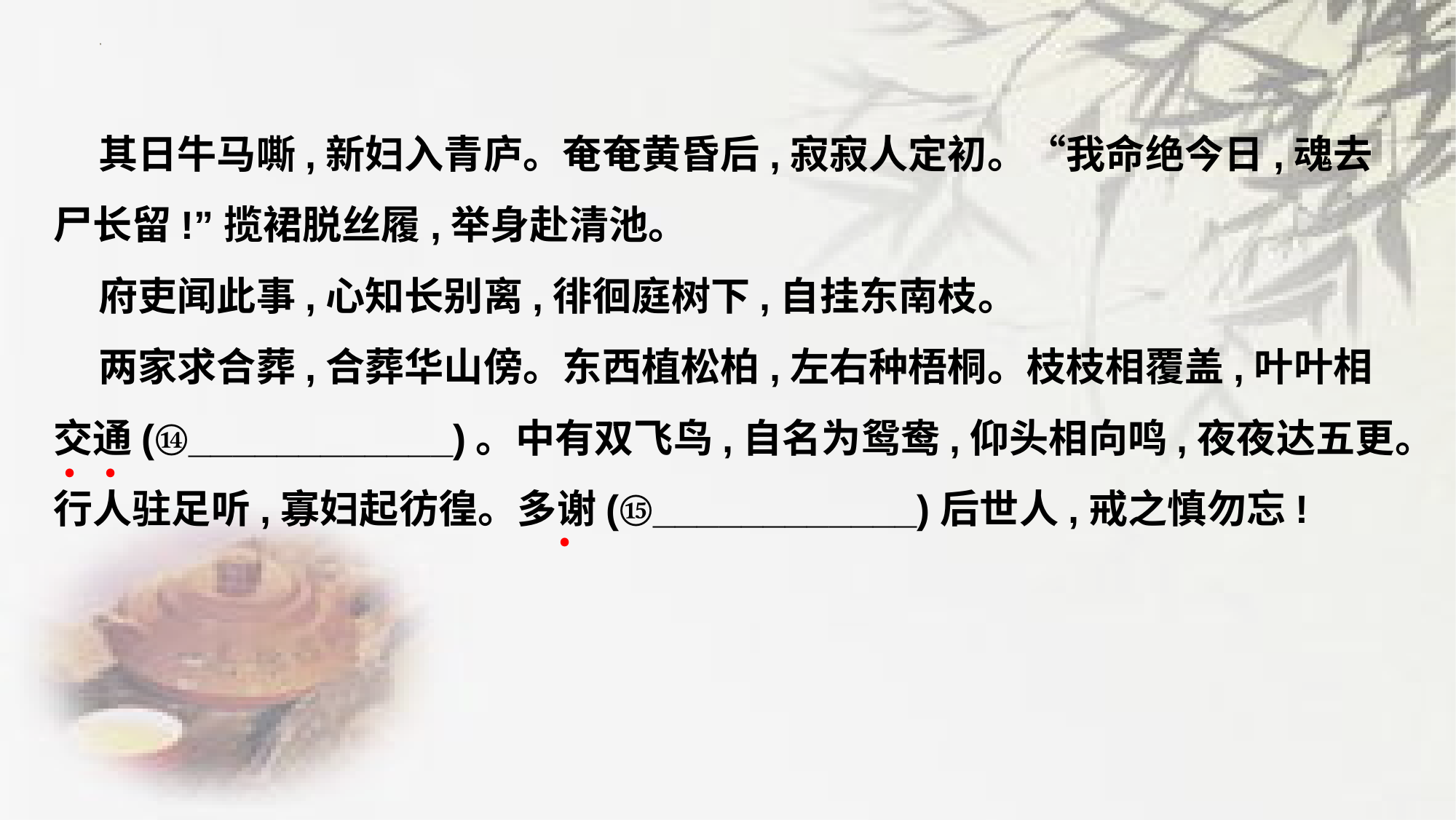

其日牛马嘶,新妇入青庐。奄奄黄昏后,寂寂人定初。“我命绝今日,魂去
尸长留!”揽裙脱丝履,举身赴清池。
    府吏闻此事,心知长别离,徘徊庭树下,自挂东南枝。
    两家求合葬,合葬华山傍。东西植松柏,左右种梧桐。枝枝相覆盖,叶叶相
交通(⑭____________)。中有双飞鸟,自名为鸳鸯,仰头相向鸣,夜夜达五更。
行人驻足听,寡妇起彷徨。多谢(⑮____________)后世人,戒之慎勿忘!
﹒
﹒
﹒